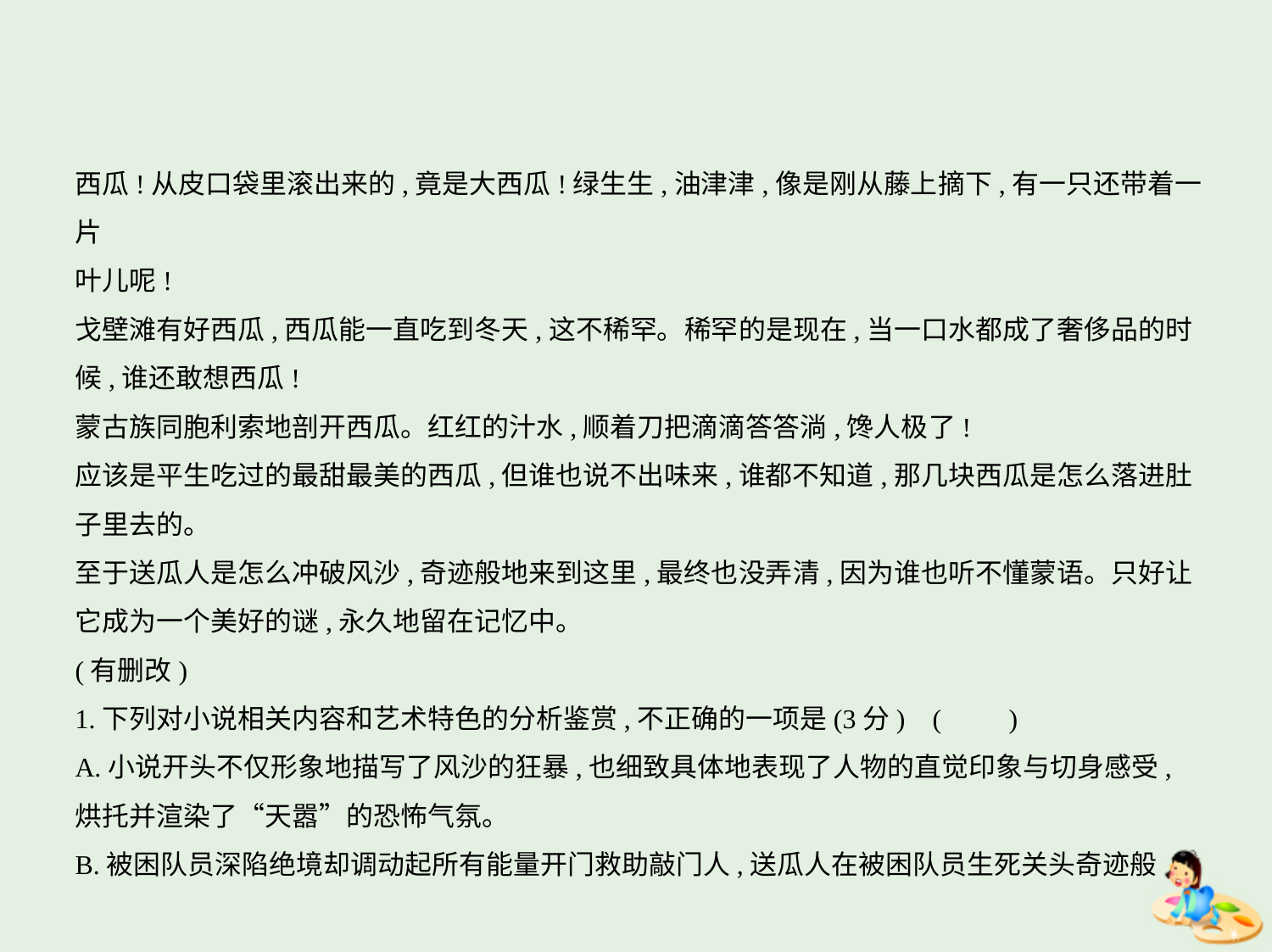

西瓜!从皮口袋里滚出来的,竟是大西瓜!绿生生,油津津,像是刚从藤上摘下,有一只还带着一片
叶儿呢!
戈壁滩有好西瓜,西瓜能一直吃到冬天,这不稀罕。稀罕的是现在,当一口水都成了奢侈品的时
候,谁还敢想西瓜!
蒙古族同胞利索地剖开西瓜。红红的汁水,顺着刀把滴滴答答淌,馋人极了!
应该是平生吃过的最甜最美的西瓜,但谁也说不出味来,谁都不知道,那几块西瓜是怎么落进肚
子里去的。
至于送瓜人是怎么冲破风沙,奇迹般地来到这里,最终也没弄清,因为谁也听不懂蒙语。只好让
它成为一个美好的谜,永久地留在记忆中。
(有删改)
1.下列对小说相关内容和艺术特色的分析鉴赏,不正确的一项是(3分) (　　)
A.小说开头不仅形象地描写了风沙的狂暴,也细致具体地表现了人物的直觉印象与切身感受,
烘托并渲染了“天嚣”的恐怖气氛。
B.被困队员深陷绝境却调动起所有能量开门救助敲门人,送瓜人在被困队员生死关头奇迹般